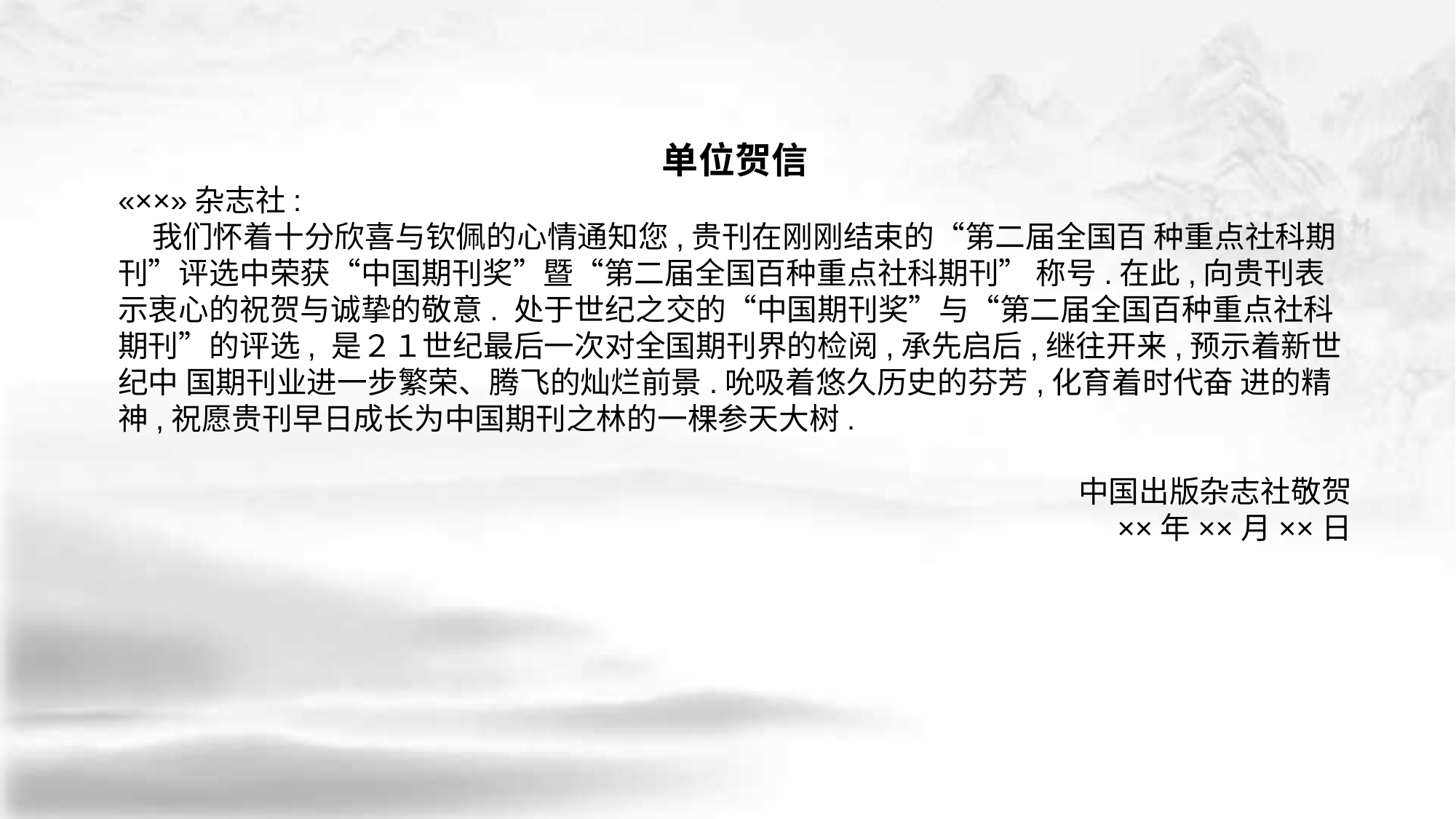

单位贺信
«××»杂志社:
    我们怀着十分欣喜与钦佩的心情通知您,贵刊在刚刚结束的“第二届全国百 种重点社科期刊”评选中荣获“中国期刊奖”暨“第二届全国百种重点社科期刊” 称号.在此,向贵刊表示衷心的祝贺与诚挚的敬意. 处于世纪之交的“中国期刊奖”与“第二届全国百种重点社科期刊”的评选, 是２１世纪最后一次对全国期刊界的检阅,承先启后,继往开来,预示着新世纪中 国期刊业进一步繁荣、腾飞的灿烂前景.吮吸着悠久历史的芬芳,化育着时代奋 进的精神,祝愿贵刊早日成长为中国期刊之林的一棵参天大树.

中国出版杂志社敬贺
 ××年××月××日